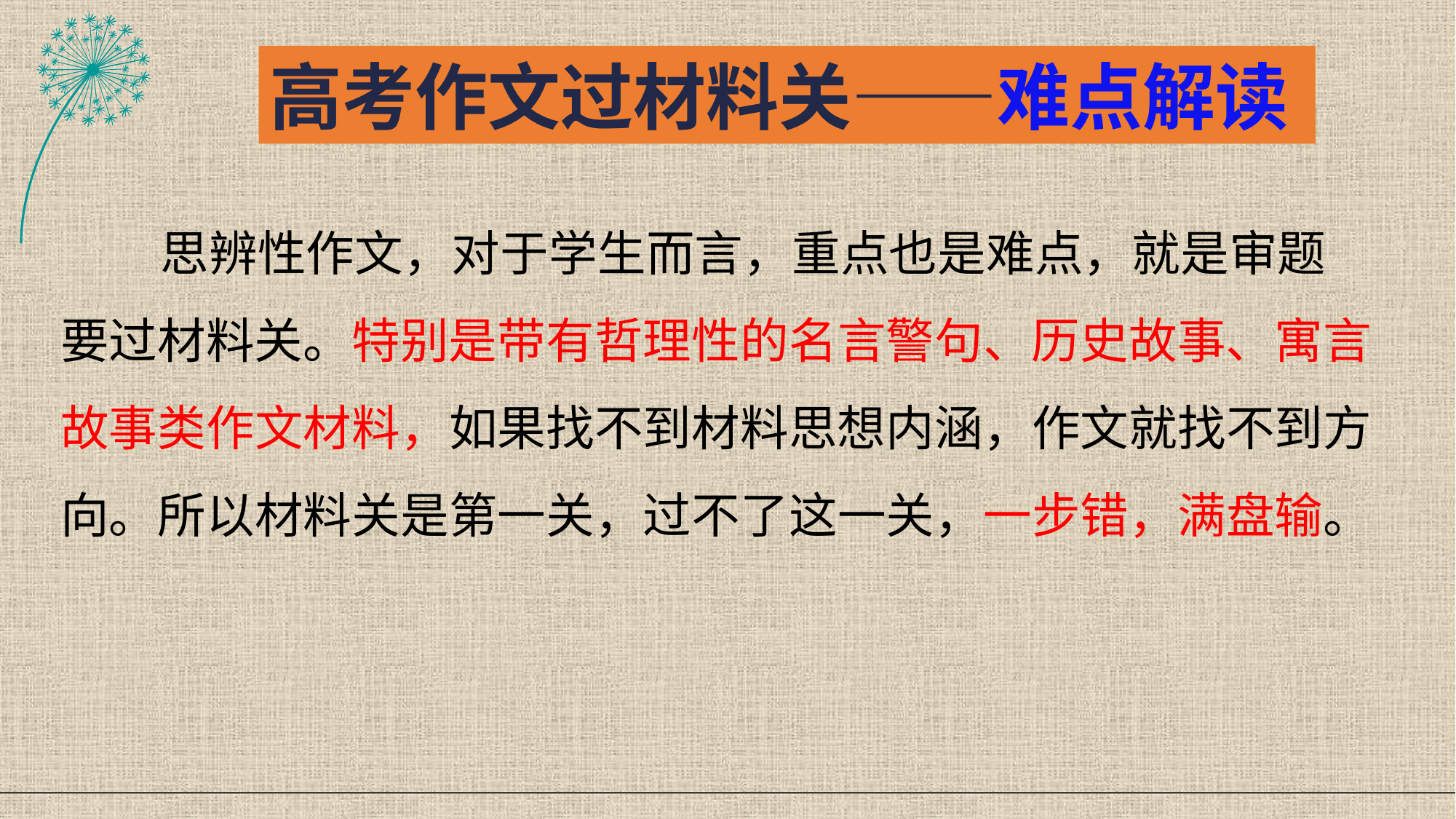

高考作文过材料关——难点解读

  思辨性作文，对于学生而言，重点也是难点，就是审题要过材料关。特别是带有哲理性的名言警句、历史故事、寓言故事类作文材料，如果找不到材料思想内涵，作文就找不到方向。所以材料关是第一关，过不了这一关，一步错，满盘输。

36